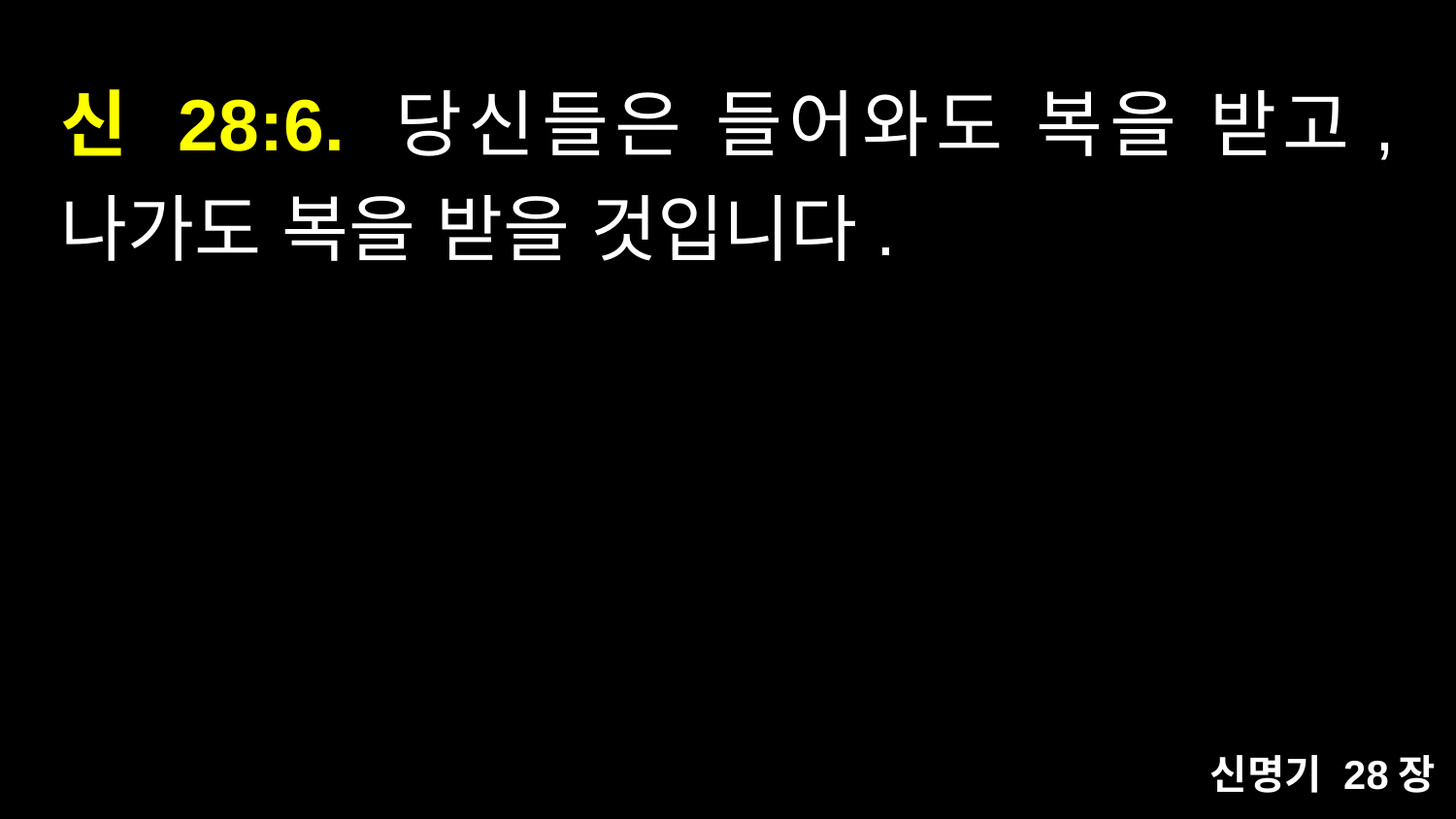

# 신 28:6. 당신들은 들어와도 복을 받고, 나가도 복을 받을 것입니다.
신명기 28장